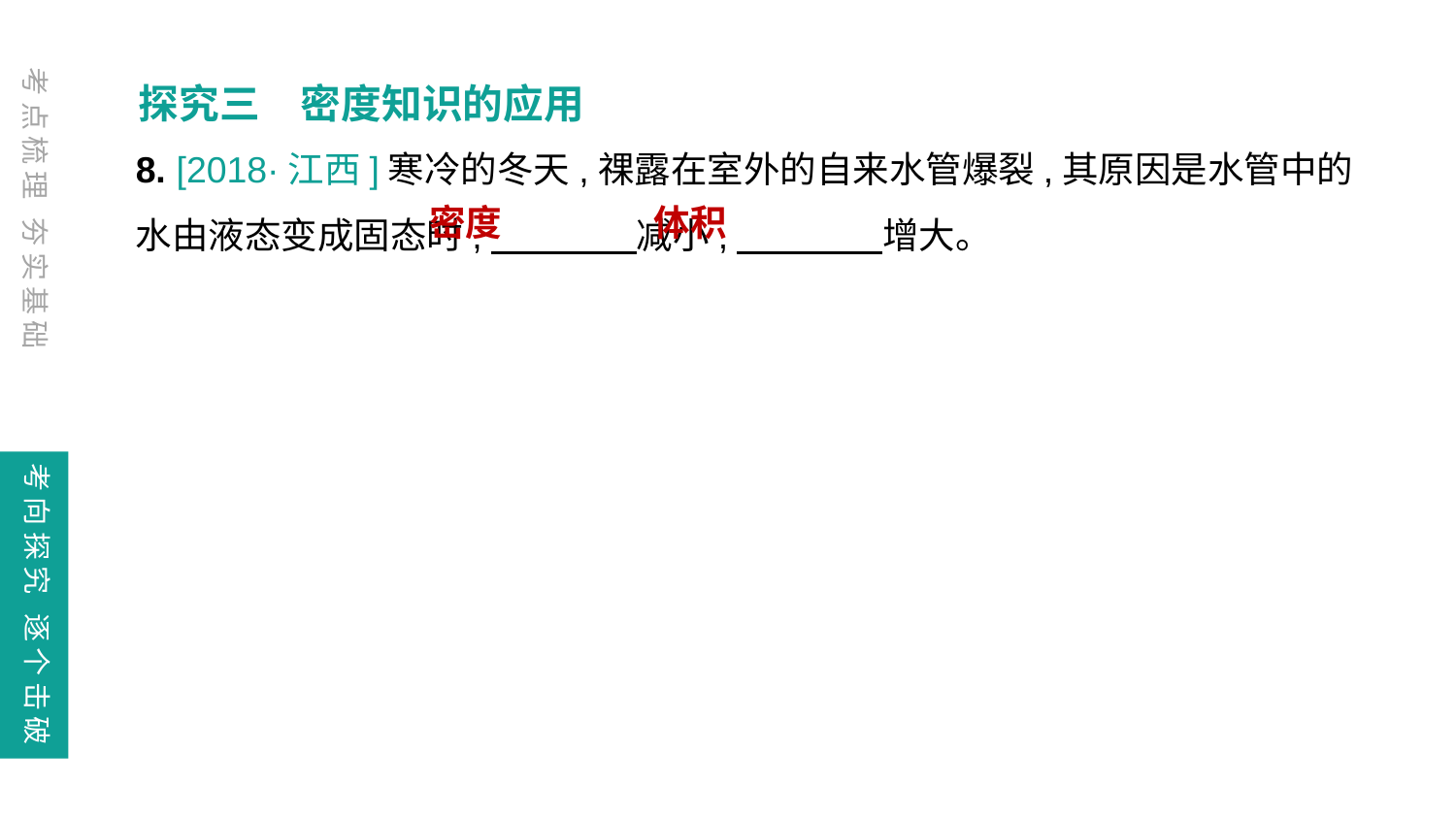

探究三　密度知识的应用
考点梳理 夯实基础
8. [2018·江西]寒冷的冬天,祼露在室外的自来水管爆裂,其原因是水管中的水由液态变成固态时,　　　　减小,　　　　增大。
密度
体积

考向探究 逐个击破